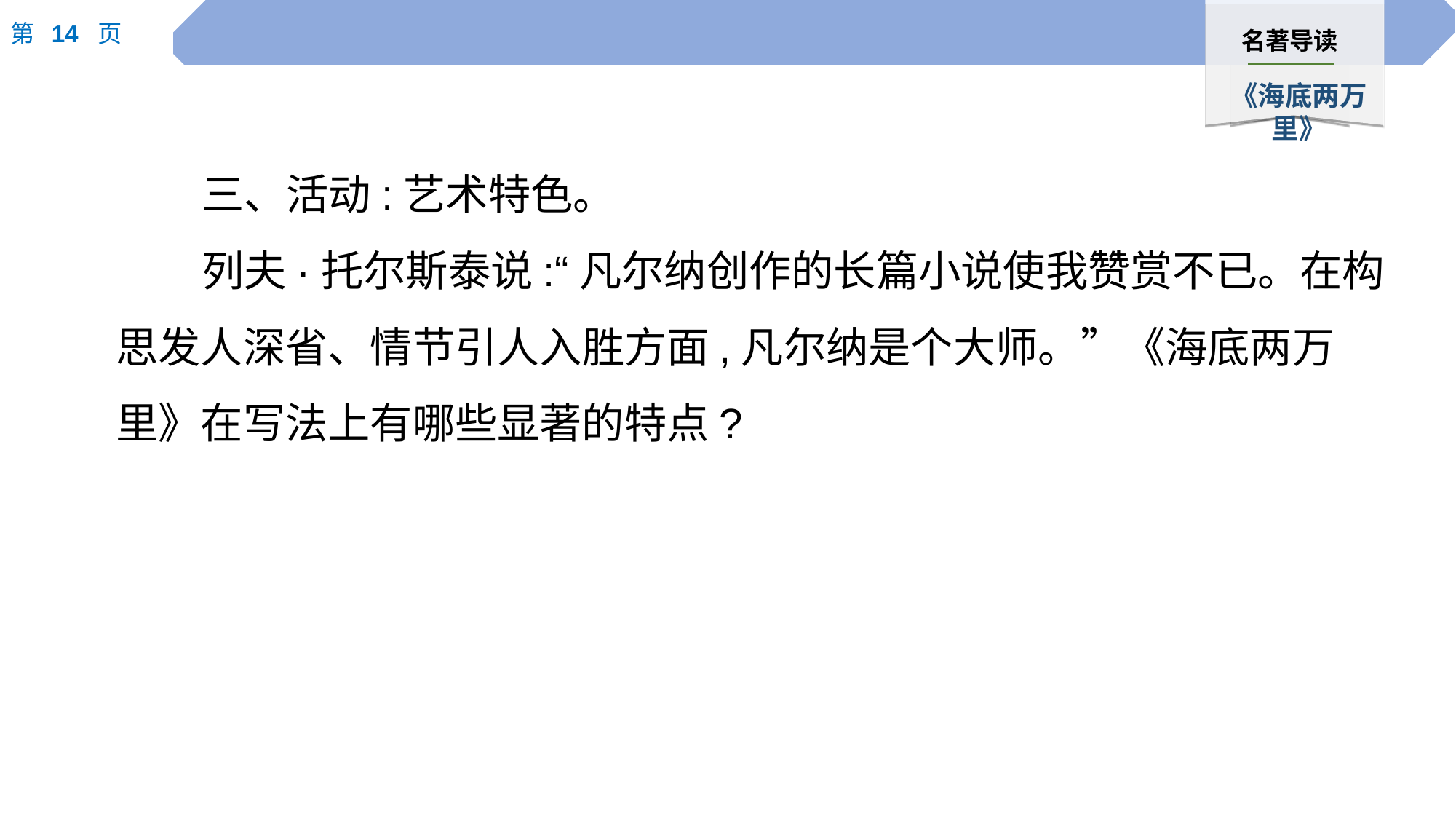

三、活动:艺术特色。
列夫·托尔斯泰说:“凡尔纳创作的长篇小说使我赞赏不已。在构思发人深省、情节引人入胜方面,凡尔纳是个大师。”《海底两万里》在写法上有哪些显著的特点?